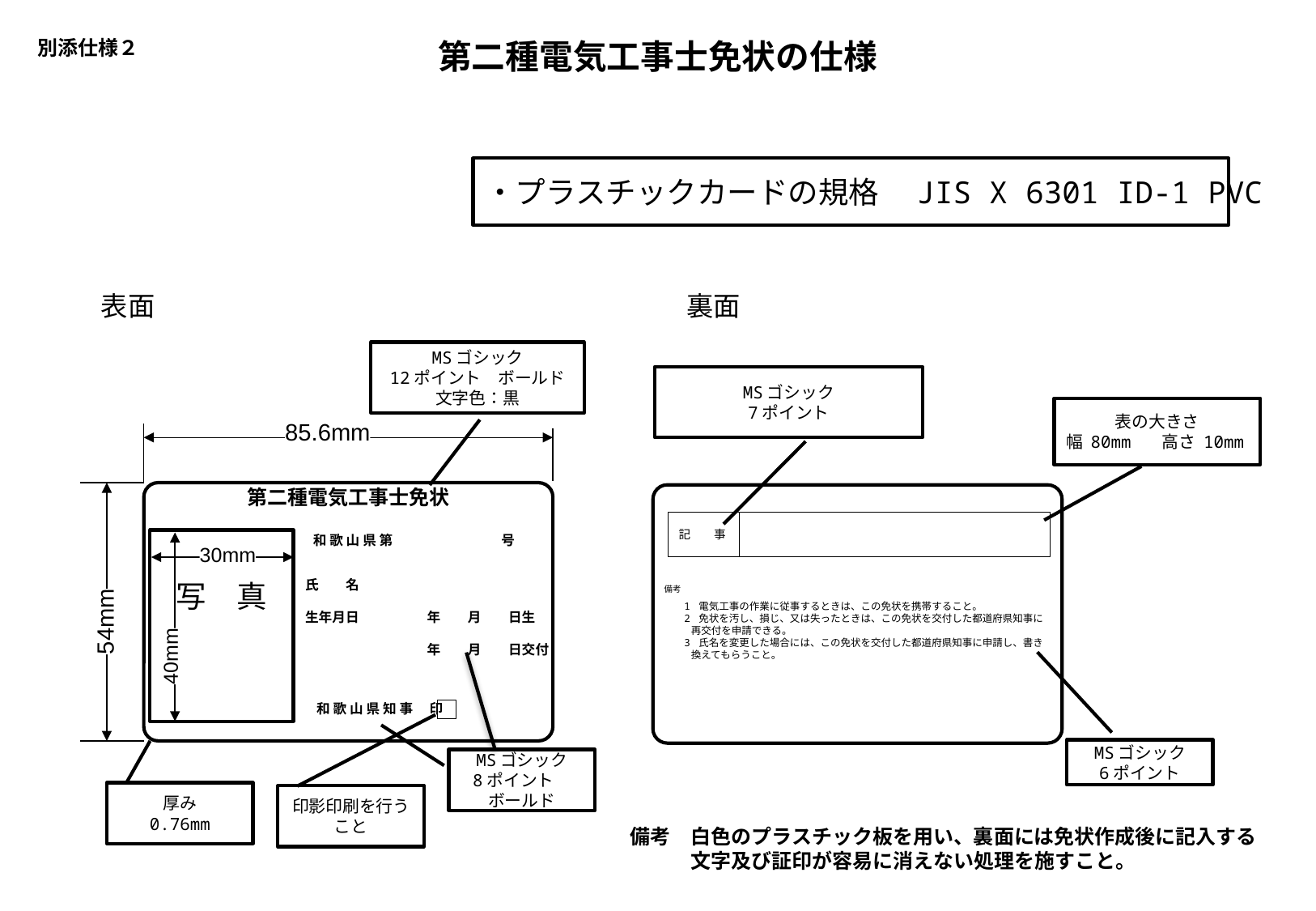

別添仕様２
第二種電気工事士免状の仕様
・プラスチックカードの規格　JIS X 6301 ID-1 PVC
表面
裏面
MSゴシック
12ポイント　ボールド
文字色：黒
MSゴシック
7ポイント
表の大きさ
幅 80mm 　高さ 10mm
85.6mm
第二種電気工事士免状

記　　事
写　真

和 歌 山 県 第　　　　　　　　号
30mm
氏　　名
生年月日　　　　　年　　月　　日生
　　　　　　　　　年　　月　　日交付
備考
1 電気工事の作業に従事するときは、この免状を携帯すること。
2 免状を汚し、損じ、又は失ったときは、この免状を交付した都道府県知事に
  再交付を申請できる。
3 氏名を変更した場合には、この免状を交付した都道府県知事に申請し、書き
  換えてもらうこと。
54mm
40mm

和 歌 山 県 知 事 　印
MSゴシック
6ポイント
MSゴシック
8ポイント　ボールド
厚み
0.76mm
印影印刷を行うこと
備考　白色のプラスチック板を用い、裏面には免状作成後に記入する
　　　文字及び証印が容易に消えない処理を施すこと。